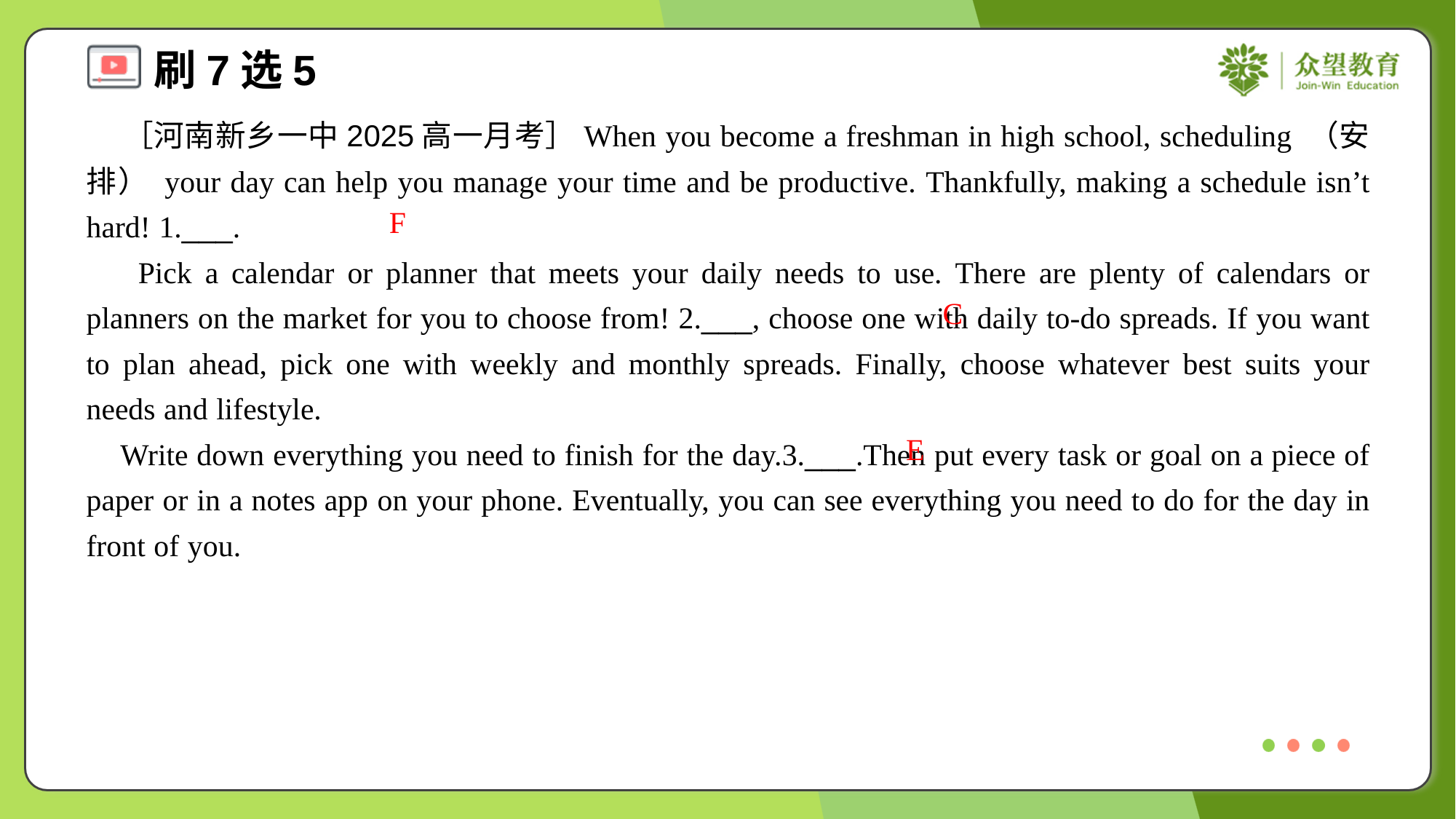

［河南新乡一中2025高一月考］When you become a freshman in high school, scheduling （安排） your day can help you manage your time and be productive. Thankfully, making a schedule isn’t hard! 1.___.
    Pick a calendar or planner that meets your daily needs to use. There are plenty of calendars or planners on the market for you to choose from! 2.___, choose one with daily to-do spreads. If you want to plan ahead, pick one with weekly and monthly spreads. Finally, choose whatever best suits your needs and lifestyle.
    Write down everything you need to finish for the day.3.___.Then put every task or goal on a piece of paper or in a notes app on your phone. Eventually, you can see everything you need to do for the day in front of you.

F
C
E